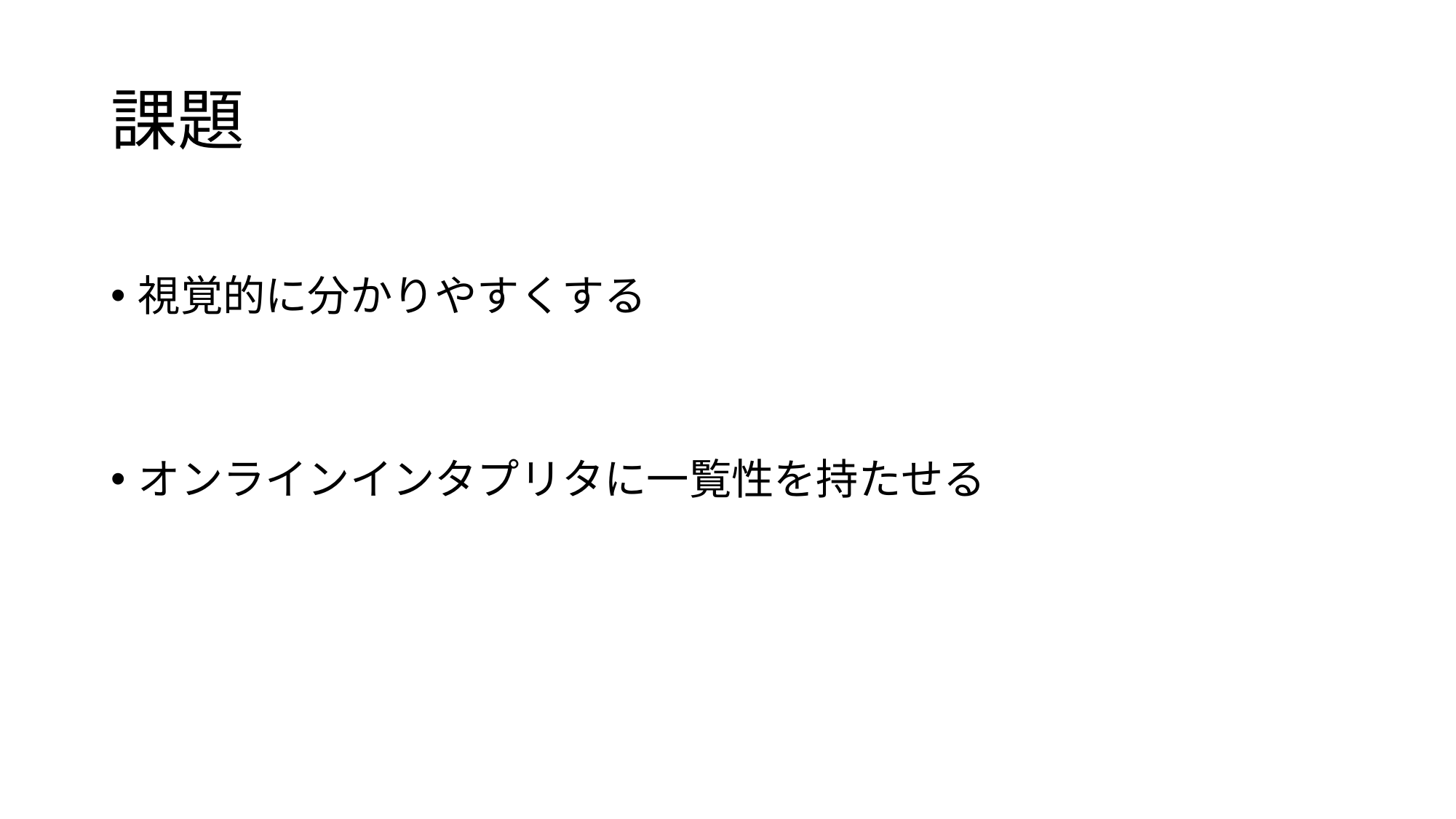

# 課題
視覚的に分かりやすくする

オンラインインタプリタに一覧性を持たせる